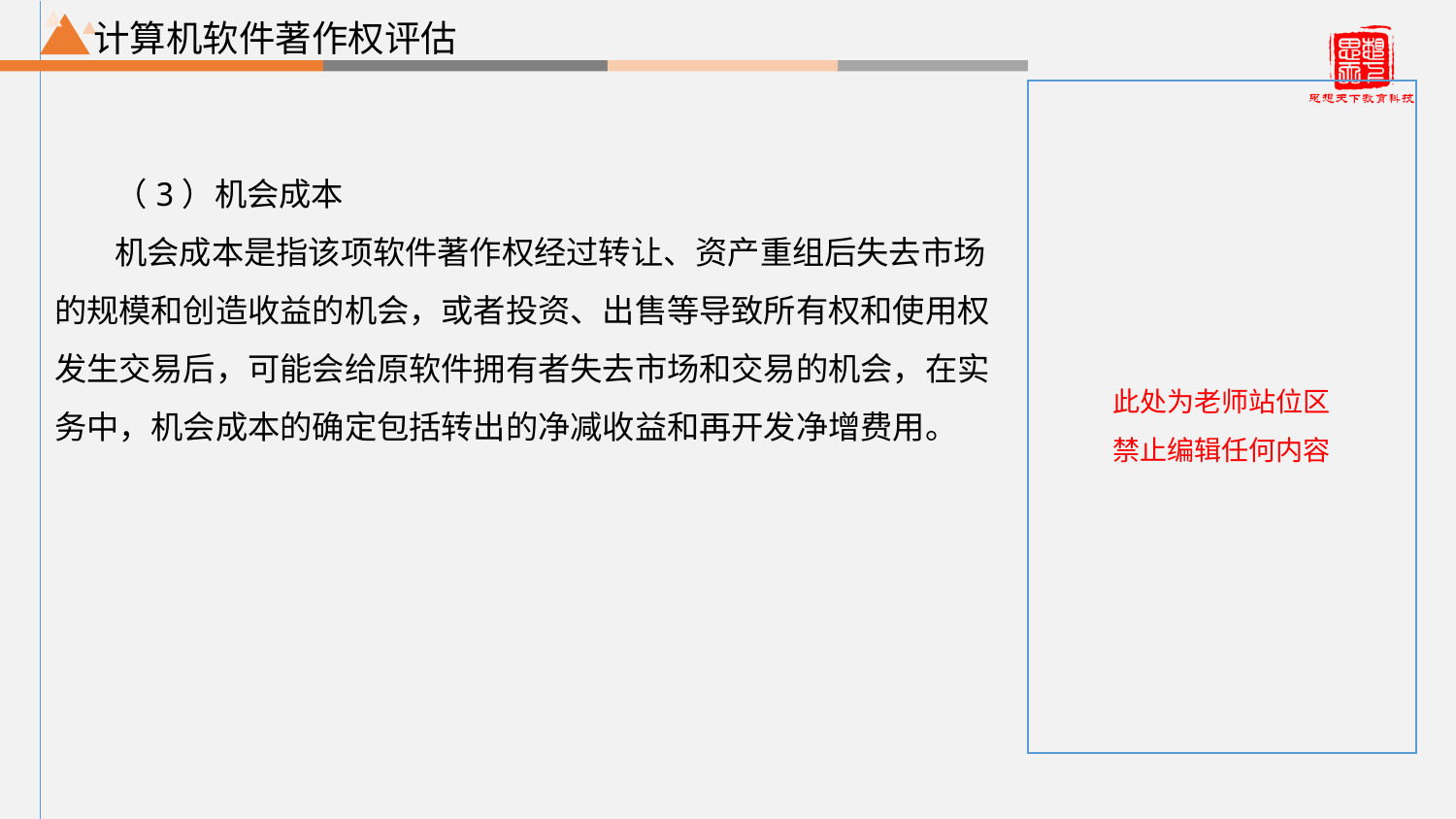

计算机软件著作权评估
（3）机会成本
机会成本是指该项软件著作权经过转让、资产重组后失去市场的规模和创造收益的机会，或者投资、出售等导致所有权和使用权发生交易后，可能会给原软件拥有者失去市场和交易的机会，在实务中，机会成本的确定包括转出的净减收益和再开发净增费用。

7